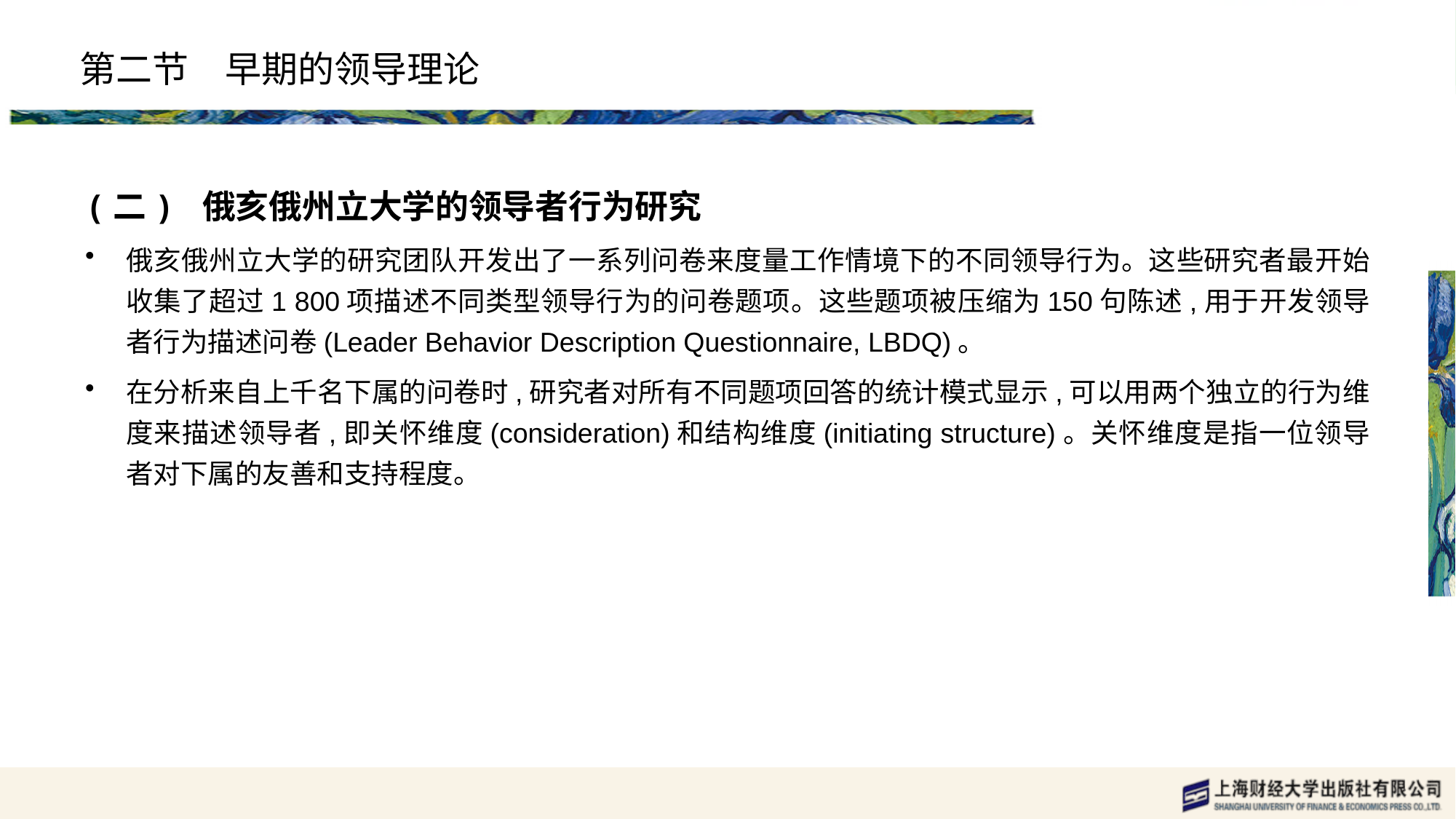

# 第二节　早期的领导理论
(二) 俄亥俄州立大学的领导者行为研究
俄亥俄州立大学的研究团队开发出了一系列问卷来度量工作情境下的不同领导行为。这些研究者最开始收集了超过1 800项描述不同类型领导行为的问卷题项。这些题项被压缩为150句陈述,用于开发领导者行为描述问卷(Leader Behavior Description Questionnaire, LBDQ)。
在分析来自上千名下属的问卷时,研究者对所有不同题项回答的统计模式显示,可以用两个独立的行为维度来描述领导者,即关怀维度(consideration)和结构维度(initiating structure)。关怀维度是指一位领导者对下属的友善和支持程度。